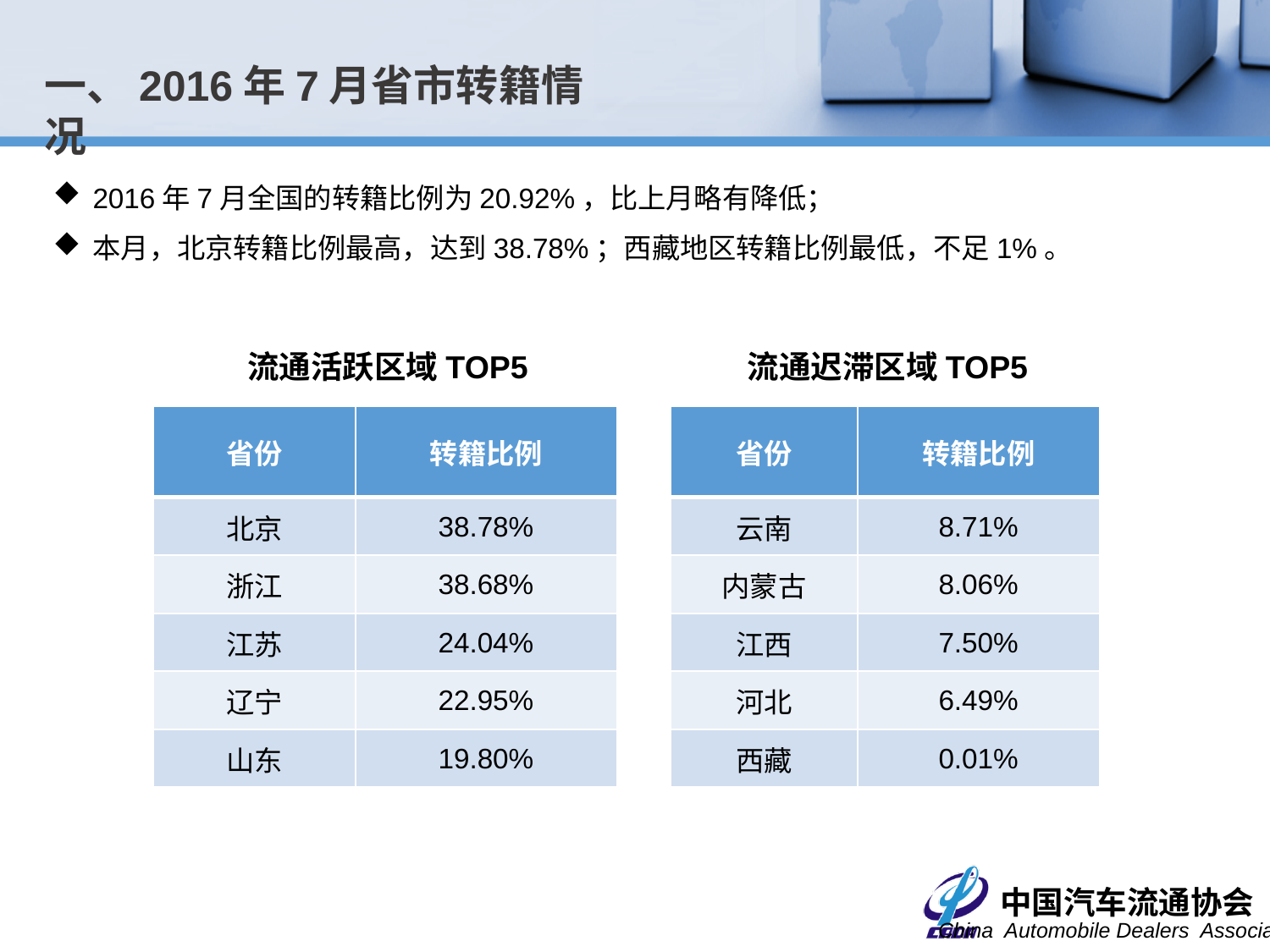

一、2016年7月省市转籍情况
2016年7月全国的转籍比例为20.92%，比上月略有降低；
本月，北京转籍比例最高，达到38.78%；西藏地区转籍比例最低，不足1%。
流通活跃区域TOP5
流通迟滞区域TOP5
| 省份 | 转籍比例 |
| --- | --- |
| 北京 | 38.78% |
| 浙江 | 38.68% |
| 江苏 | 24.04% |
| 辽宁 | 22.95% |
| 山东 | 19.80% |
| 省份 | 转籍比例 |
| --- | --- |
| 云南 | 8.71% |
| 内蒙古 | 8.06% |
| 江西 | 7.50% |
| 河北 | 6.49% |
| 西藏 | 0.01% |